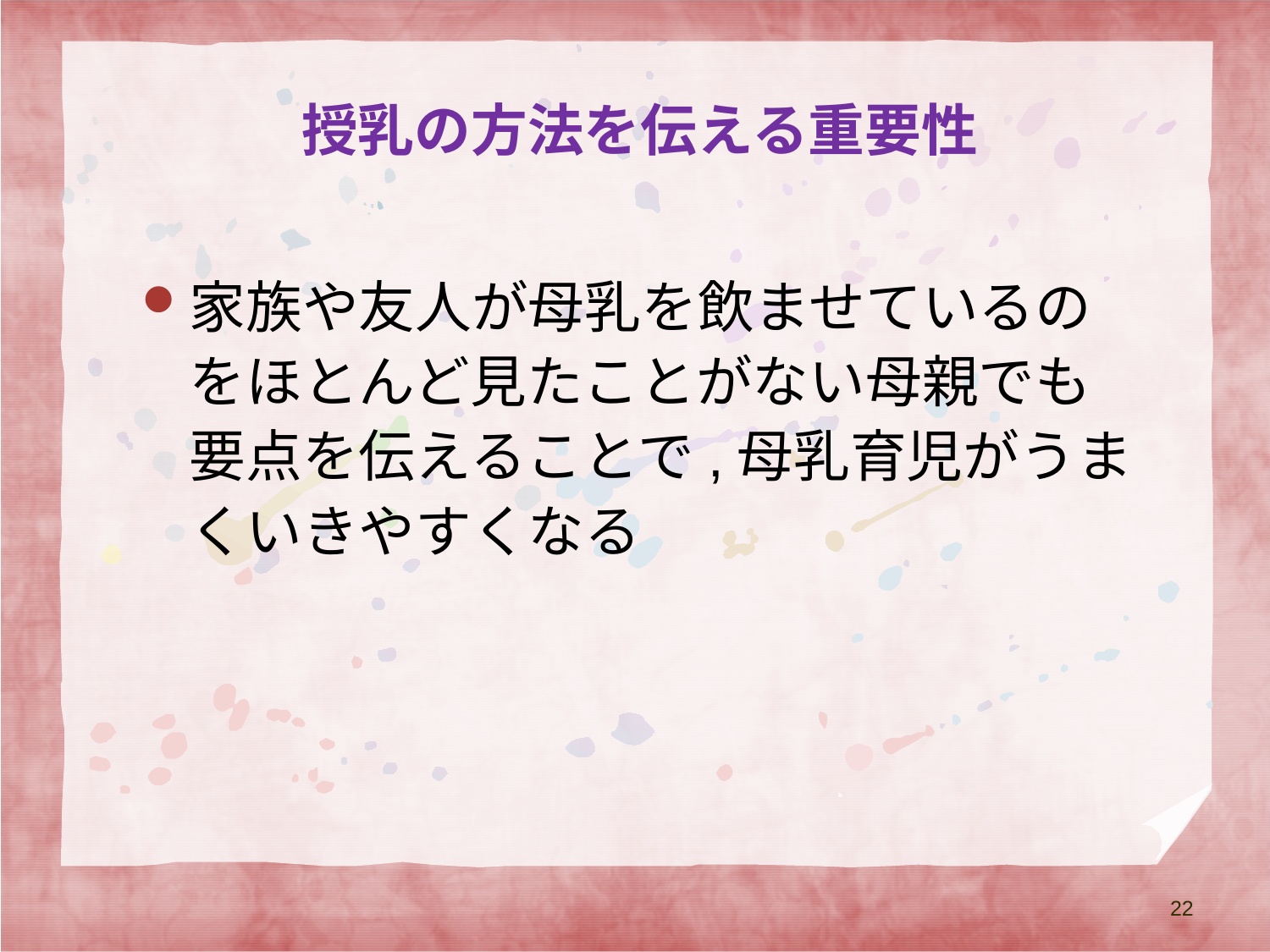

# 授乳の方法を伝える重要性
家族や友人が母乳を飲ませているのをほとんど見たことがない母親でも要点を伝えることで,母乳育児がうまくいきやすくなる
22